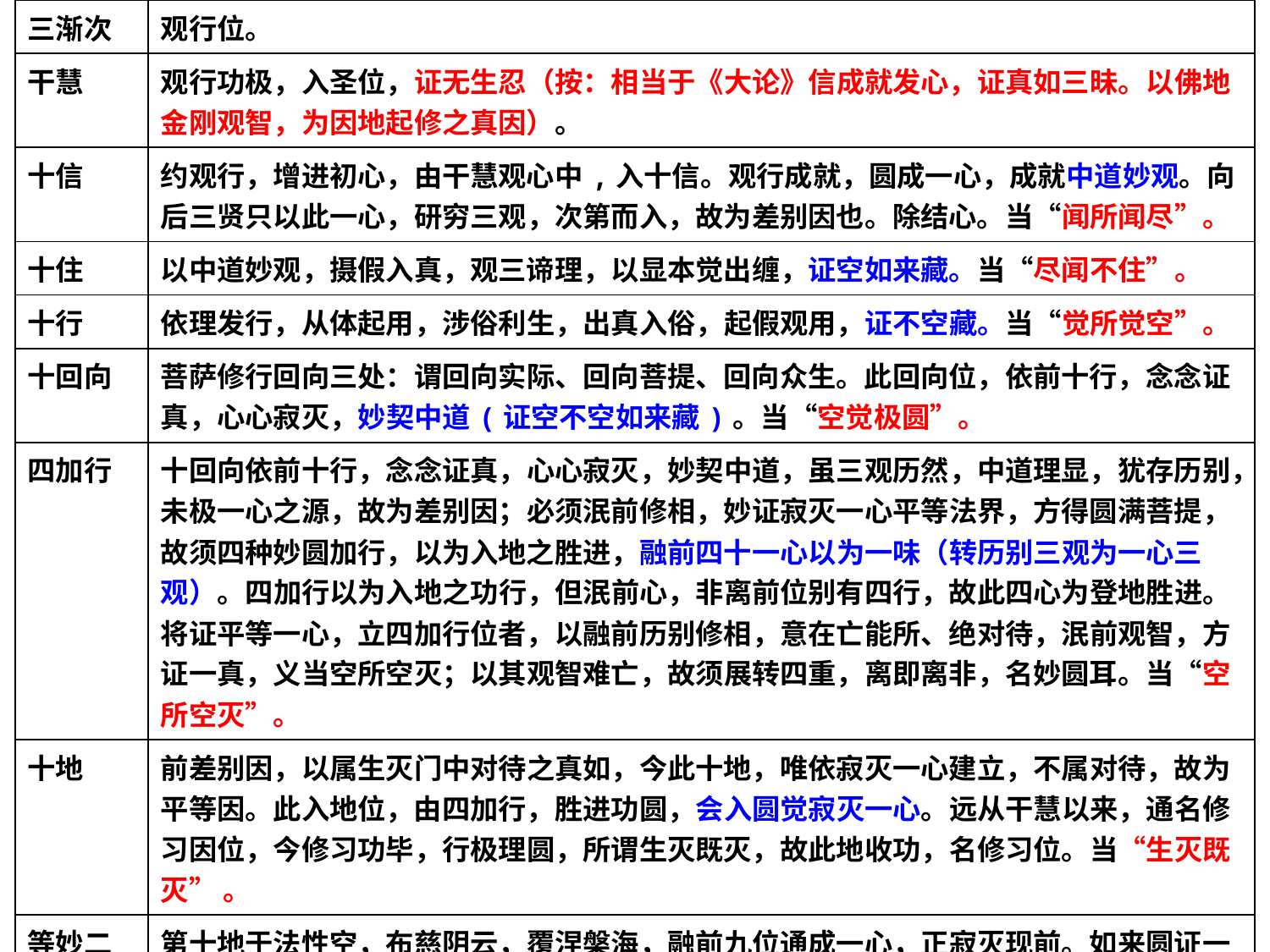

| 三渐次 | 观行位。 |
| --- | --- |
| 干慧 | 观行功极，入圣位，证无生忍（按：相当于《大论》信成就发心，证真如三昧。以佛地金刚观智，为因地起修之真因）。 |
| 十信 | 约观行，增进初心，由干慧观心中,入十信。观行成就，圆成一心，成就中道妙观。向后三贤只以此一心，研穷三观，次第而入，故为差别因也。除结心。当“闻所闻尽”。 |
| 十住 | 以中道妙观，摄假入真，观三谛理，以显本觉出缠，证空如来藏。当“尽闻不住”。 |
| 十行 | 依理发行，从体起用，涉俗利生，出真入俗，起假观用，证不空藏。当“觉所觉空”。 |
| 十回向 | 菩萨修行回向三处：谓回向实际、回向菩提、回向众生。此回向位，依前十行，念念证真，心心寂灭，妙契中道(证空不空如来藏)。当“空觉极圆”。 |
| 四加行 | 十回向依前十行，念念证真，心心寂灭，妙契中道，虽三观历然，中道理显，犹存历别，未极一心之源，故为差别因；必须泯前修相，妙证寂灭一心平等法界，方得圆满菩提，故须四种妙圆加行，以为入地之胜进，融前四十一心以为一味（转历别三观为一心三观）。四加行以为入地之功行，但泯前心，非离前位别有四行，故此四心为登地胜进。将证平等一心，立四加行位者，以融前历别修相，意在亡能所、绝对待，泯前观智，方证一真，义当空所空灭；以其观智难亡，故须展转四重，离即离非，名妙圆耳。当“空所空灭”。 |
| 十地 | 前差别因，以属生灭门中对待之真如，今此十地，唯依寂灭一心建立，不属对待，故为平等因。此入地位，由四加行，胜进功圆，会入圆觉寂灭一心。远从干慧以来，通名修习因位，今修习功毕，行极理圆，所谓生灭既灭，故此地收功，名修习位。当“生灭既灭” 。 |
| 等妙二觉 | 第十地于法性空，布慈阴云，覆涅槃海，融前九位通成一心，正寂灭现前。如来圆证一心，虽居果位，不舍因门，故逆流而出；菩萨修行，逆生死流，顺法性流而入果海，因果相接，故曰觉际入交，名为等觉。忽然超越世出世间，入妙觉矣。此结观行以明圆证一心，泯同果海，成无上妙觉之果。当“寂灭现前”。 |